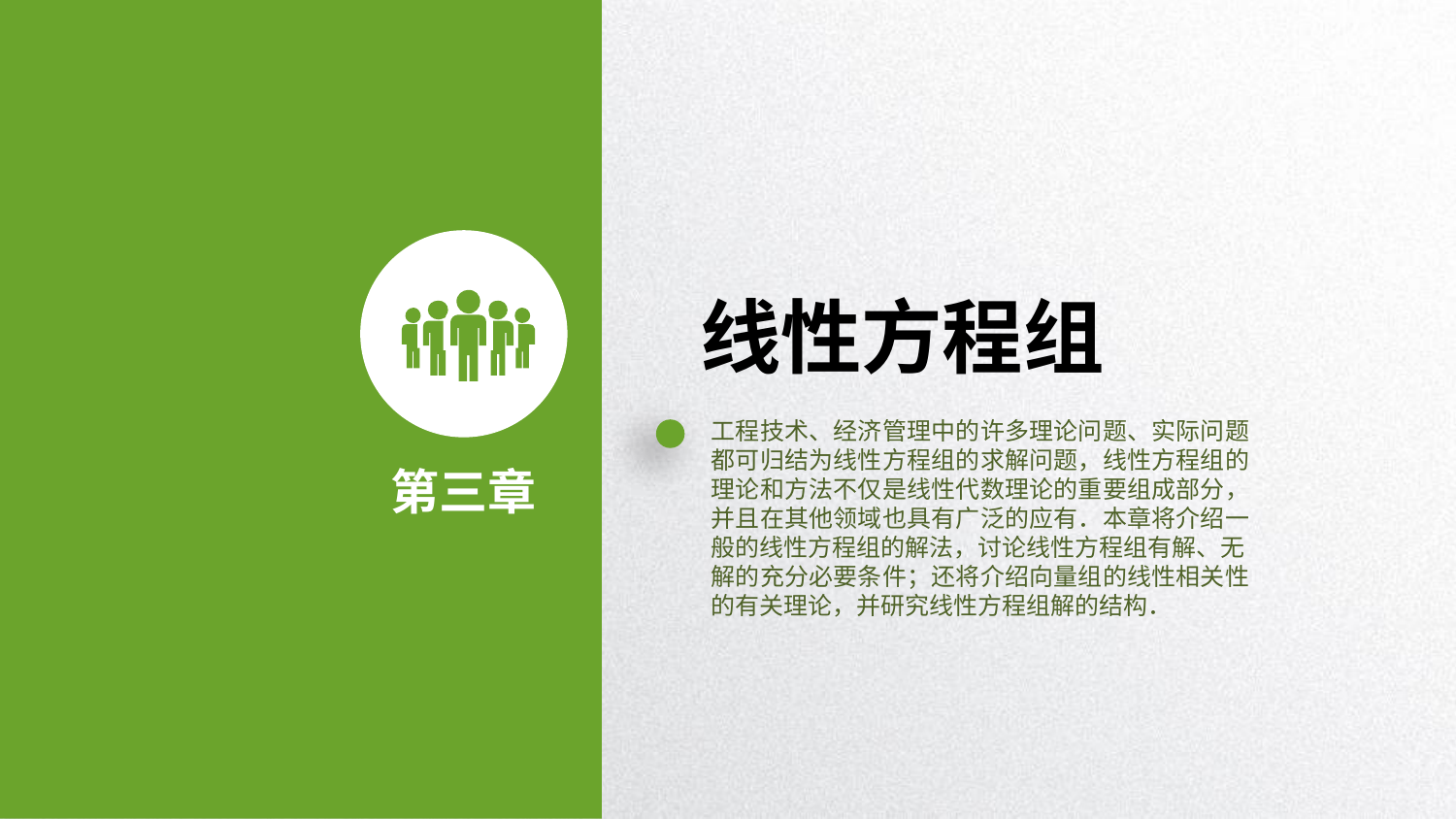

线性方程组
工程技术、经济管理中的许多理论问题、实际问题都可归结为线性方程组的求解问题，线性方程组的理论和方法不仅是线性代数理论的重要组成部分，并且在其他领域也具有广泛的应有．本章将介绍一般的线性方程组的解法，讨论线性方程组有解、无
解的充分必要条件；还将介绍向量组的线性相关性的有关理论，并研究线性方程组解的结构．

第三章